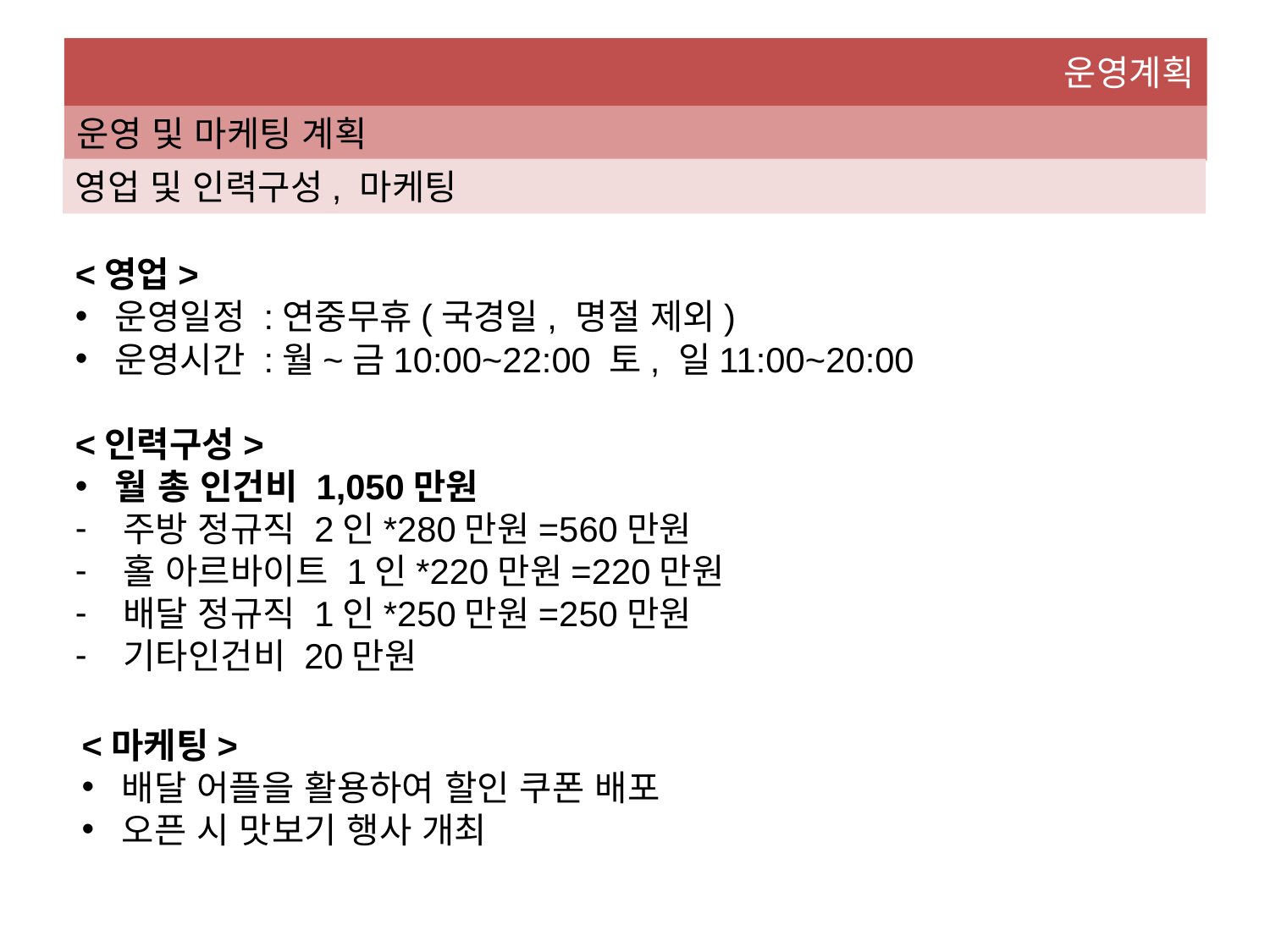

운영계획
운영 및 마케팅 계획
영업 및 인력구성, 마케팅
<영업>
운영일정 :연중무휴(국경일, 명절 제외)
운영시간 :월~금10:00~22:00 토, 일11:00~20:00
<인력구성>
월 총 인건비 1,050만원
주방 정규직 2인*280만원=560만원
홀 아르바이트 1인*220만원=220만원
배달 정규직 1인*250만원=250만원
기타인건비 20만원
<마케팅>
배달 어플을 활용하여 할인 쿠폰 배포
오픈 시 맛보기 행사 개최